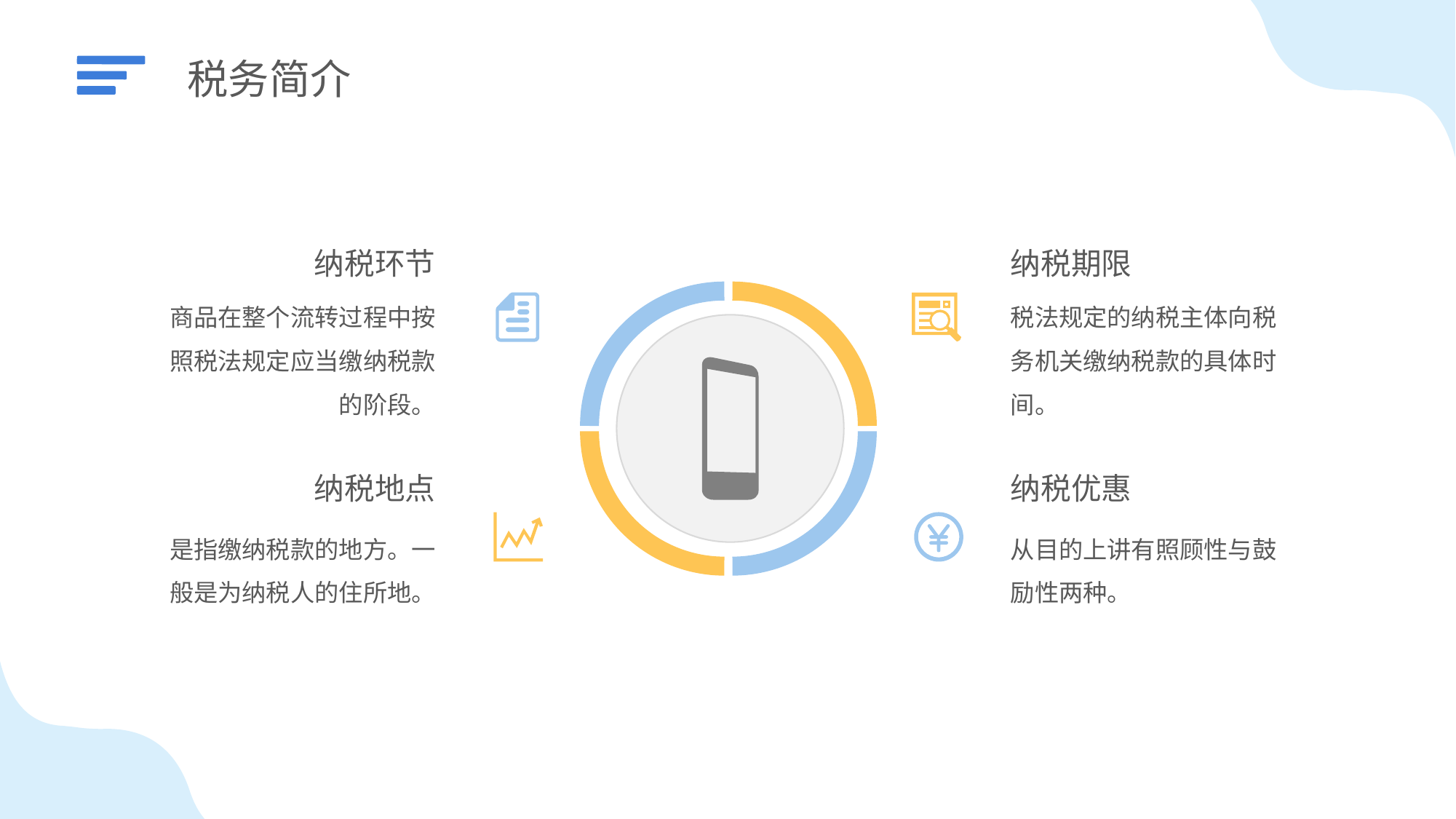

税务简介

纳税环节
商品在整个流转过程中按照税法规定应当缴纳税款的阶段。
纳税期限
税法规定的纳税主体向税务机关缴纳税款的具体时间。

纳税地点
是指缴纳税款的地方。一般是为纳税人的住所地。
纳税优惠
从目的上讲有照顾性与鼓励性两种。